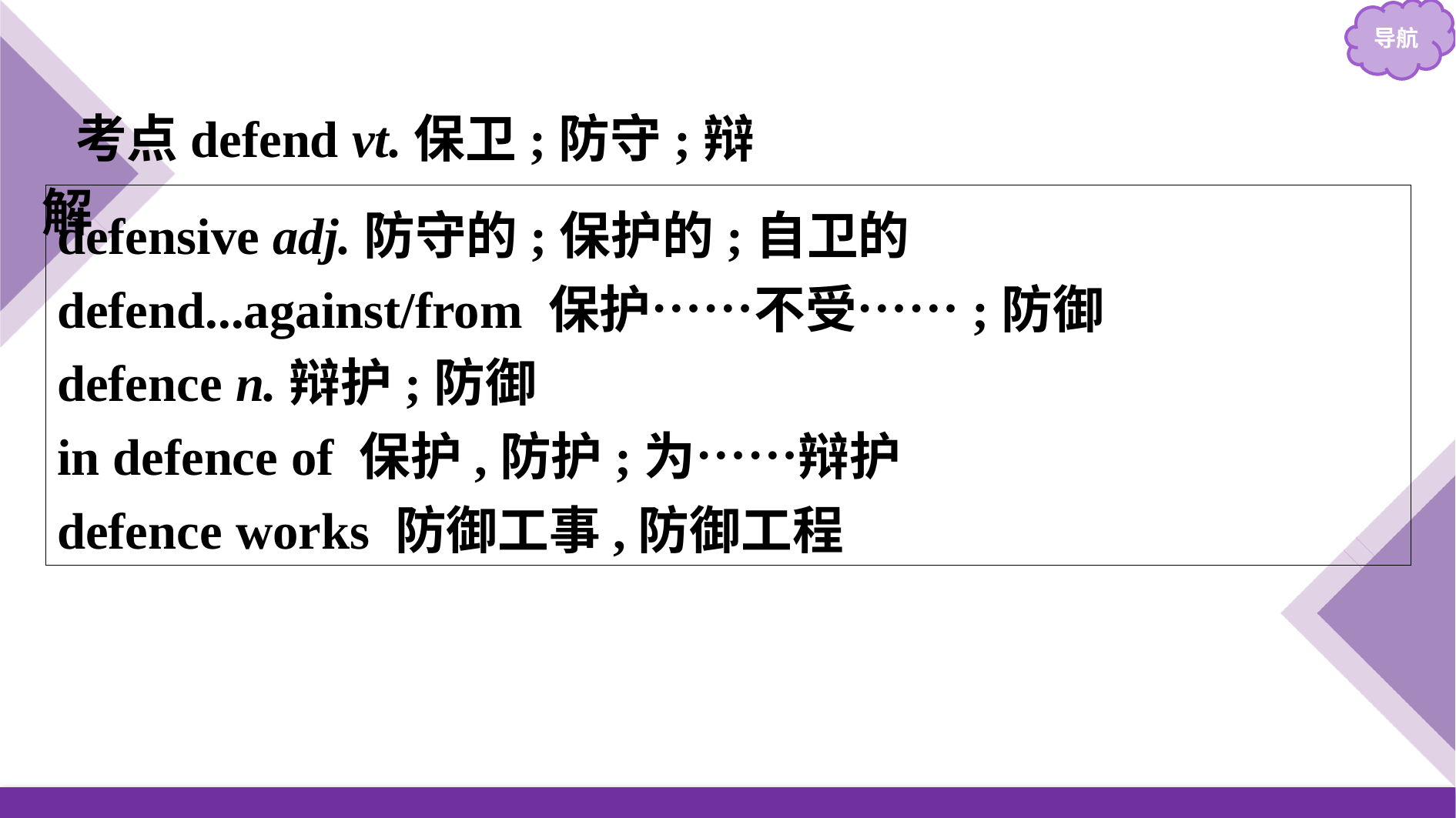

考点defend vt.保卫;防守;辩解
defensive adj.防守的;保护的;自卫的
defend...against/from 保护……不受……;防御
defence n.辩护;防御
in defence of 保护,防护;为……辩护
defence works 防御工事,防御工程